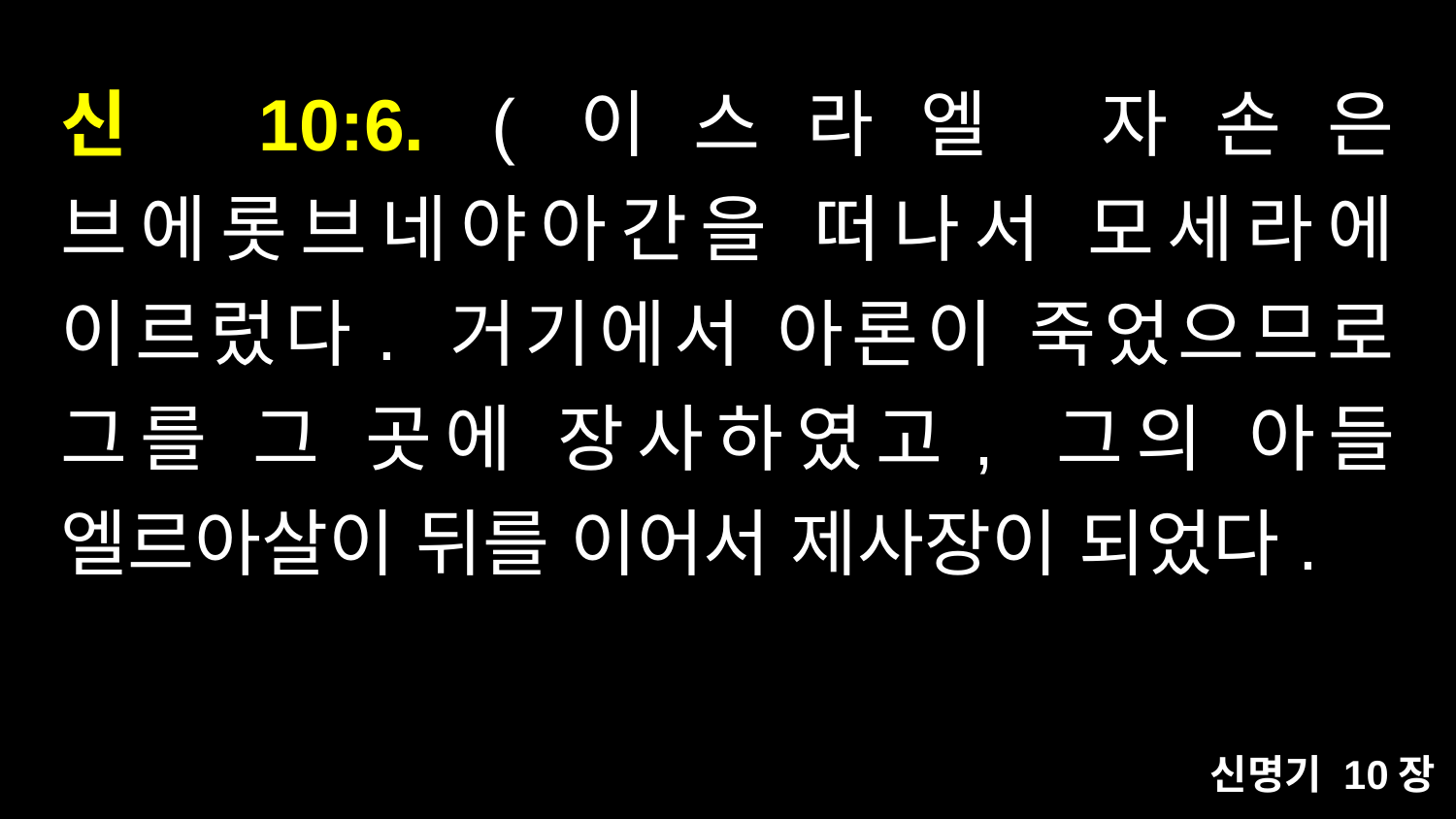

# 신 10:6. (이스라엘 자손은 브에롯브네야아간을 떠나서 모세라에 이르렀다. 거기에서 아론이 죽었으므로 그를 그 곳에 장사하였고, 그의 아들 엘르아살이 뒤를 이어서 제사장이 되었다.
신명기 10장